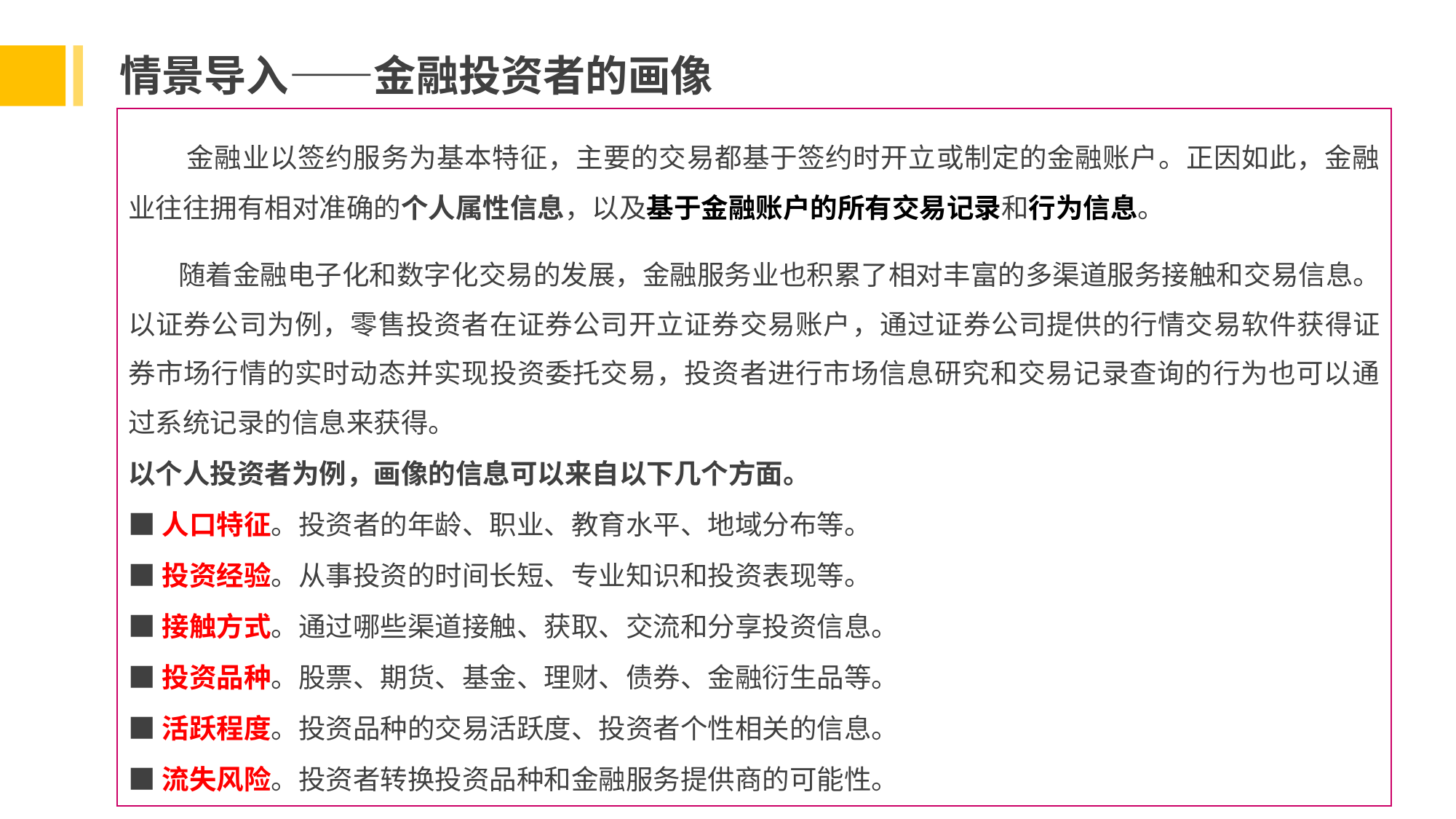

情景导入——金融投资者的画像

       金融业以签约服务为基本特征，主要的交易都基于签约时开立或制定的金融账户。正因如此，金融业往往拥有相对准确的个人属性信息，以及基于金融账户的所有交易记录和行为信息。
       随着金融电子化和数字化交易的发展，金融服务业也积累了相对丰富的多渠道服务接触和交易信息。以证券公司为例，零售投资者在证券公司开立证券交易账户，通过证券公司提供的行情交易软件获得证券市场行情的实时动态并实现投资委托交易，投资者进行市场信息研究和交易记录查询的行为也可以通过系统记录的信息来获得。
以个人投资者为例，画像的信息可以来自以下几个方面。
■人口特征。投资者的年龄、职业、教育水平、地域分布等。
■投资经验。从事投资的时间长短、专业知识和投资表现等。
■接触方式。通过哪些渠道接触、获取、交流和分享投资信息。
■投资品种。股票、期货、基金、理财、债券、金融衍生品等。
■活跃程度。投资品种的交易活跃度、投资者个性相关的信息。
■流失风险。投资者转换投资品种和金融服务提供商的可能性。